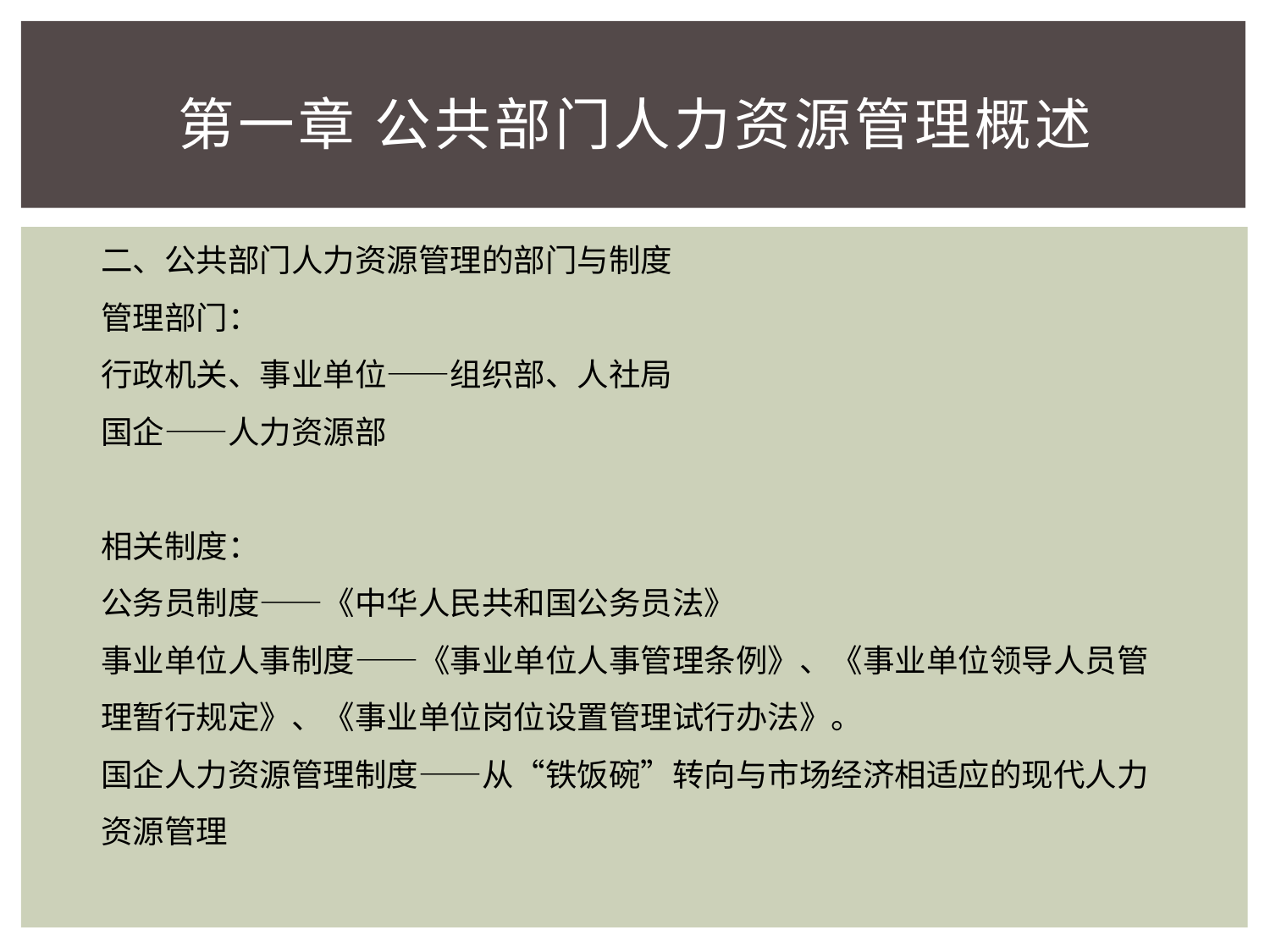

# 第一章 公共部门人力资源管理概述
二、公共部门人力资源管理的部门与制度
管理部门：
行政机关、事业单位——组织部、人社局
国企——人力资源部

相关制度：
公务员制度——《中华人民共和国公务员法》
事业单位人事制度——《事业单位人事管理条例》、《事业单位领导人员管理暂行规定》、《事业单位岗位设置管理试行办法》。
国企人力资源管理制度——从“铁饭碗”转向与市场经济相适应的现代人力资源管理
7